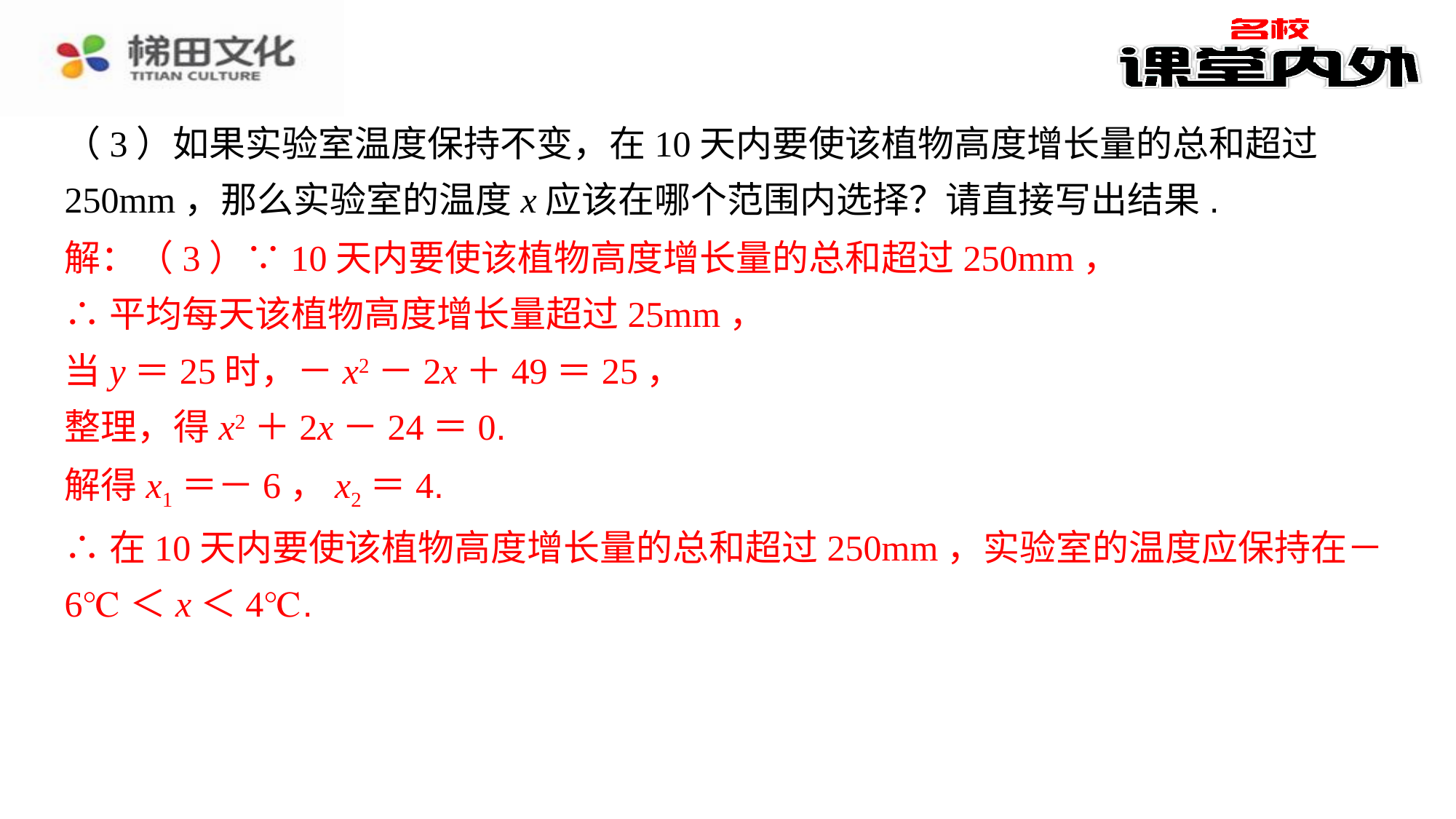

（3）如果实验室温度保持不变，在10天内要使该植物高度增长量的总和超过250mm，那么实验室的温度x应该在哪个范围内选择？请直接写出结果.
解：（3）∵10天内要使该植物高度增长量的总和超过250mm，
∴平均每天该植物高度增长量超过25mm，
当y＝25时，－x2－2x＋49＝25，
整理，得x2＋2x－24＝0.
解得x1＝－6，x2＝4.
∴在10天内要使该植物高度增长量的总和超过250mm，实验室的温度应保持在－6℃＜x＜4℃.